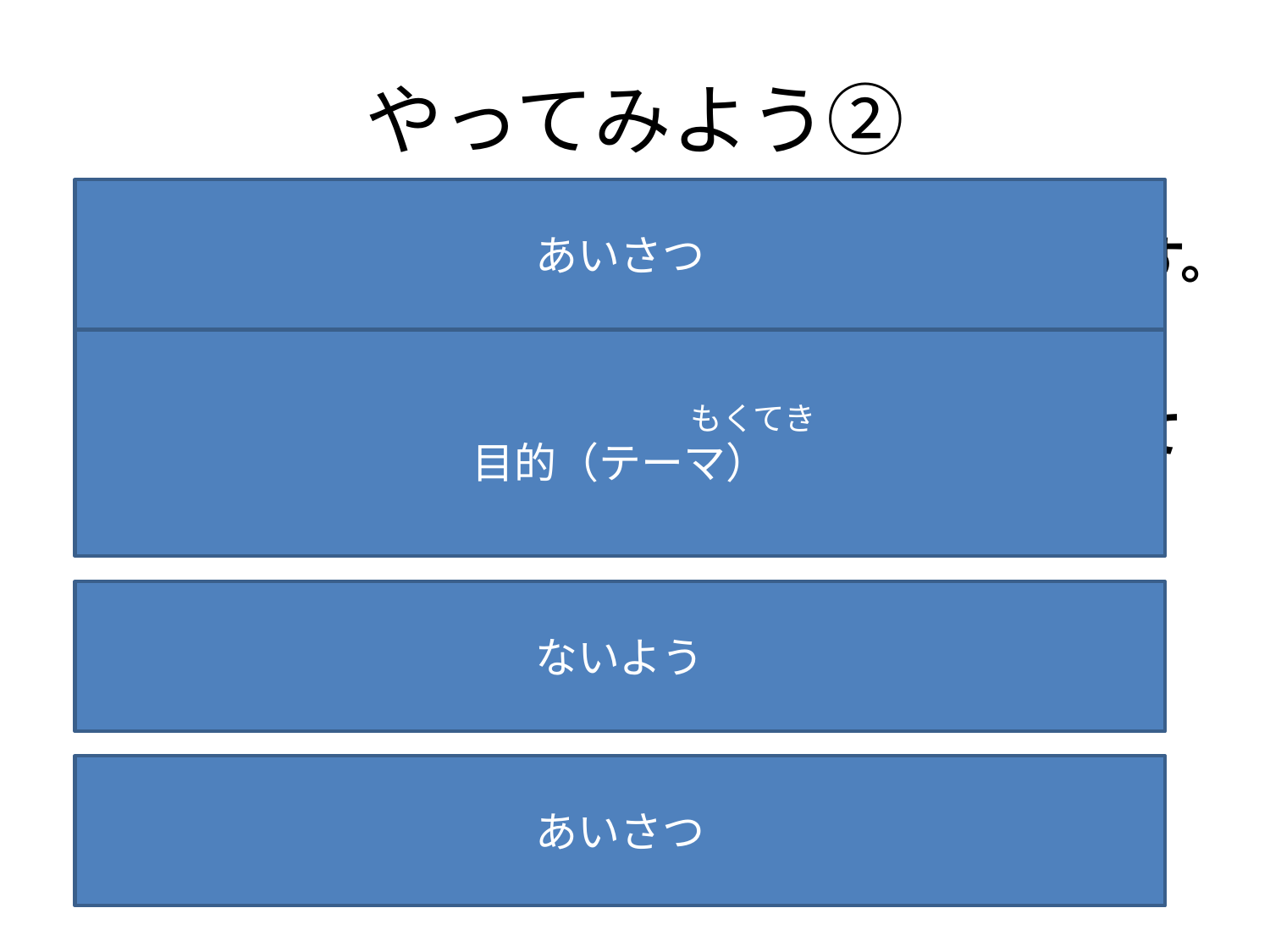

# やってみよう②
あいさつ
みなさん、こんにちは。私（たち）は●●です。

今日は、「おとしよりに便利なもの」について発表します。どうぞよろしくおねがいします。

これは○○です。△△にありました。・・・・

これでおわります。ありがとうございました。

　　　　　　　　　　　　　　　　　　　もくてき
目的（テーマ）
きょう　　　　　　　　　　　　　　　　　　べんり
はっぴょう
ないよう
あいさつ